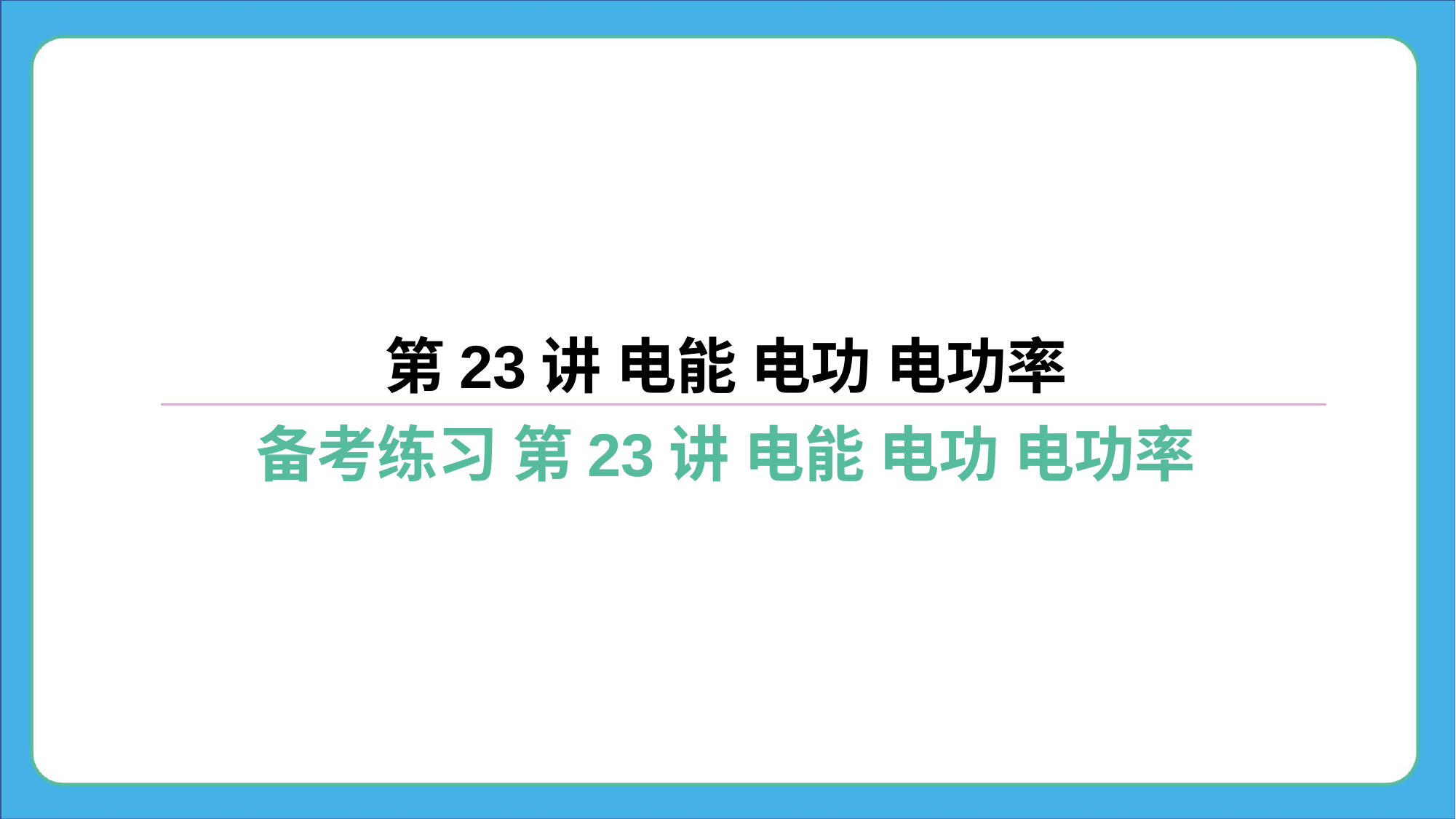

第23讲 电能 电功 电功率
备考练习 第23讲 电能 电功 电功率